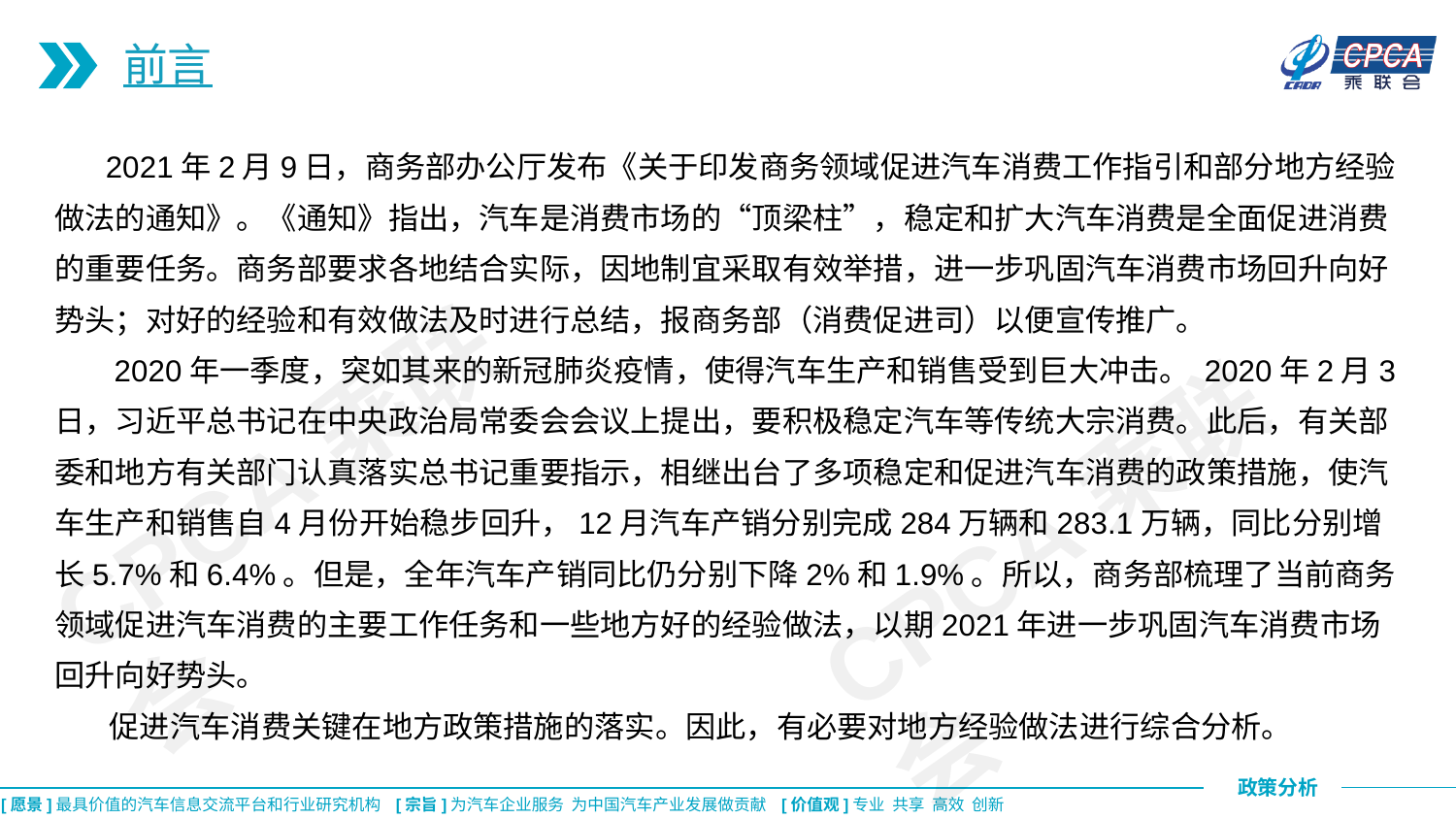

前言
      2021年2月9日，商务部办公厅发布《关于印发商务领域促进汽车消费工作指引和部分地方经验做法的通知》。《通知》指出，汽车是消费市场的“顶梁柱”，稳定和扩大汽车消费是全面促进消费的重要任务。商务部要求各地结合实际，因地制宜采取有效举措，进一步巩固汽车消费市场回升向好势头；对好的经验和有效做法及时进行总结，报商务部（消费促进司）以便宣传推广。
       2020年一季度，突如其来的新冠肺炎疫情，使得汽车生产和销售受到巨大冲击。 2020年2月3日，习近平总书记在中央政治局常委会会议上提出，要积极稳定汽车等传统大宗消费。此后，有关部委和地方有关部门认真落实总书记重要指示，相继出台了多项稳定和促进汽车消费的政策措施，使汽车生产和销售自4月份开始稳步回升，12月汽车产销分别完成284万辆和283.1万辆，同比分别增长5.7%和6.4%。但是，全年汽车产销同比仍分别下降2%和1.9%。所以，商务部梳理了当前商务领域促进汽车消费的主要工作任务和一些地方好的经验做法，以期2021年进一步巩固汽车消费市场回升向好势头。
       促进汽车消费关键在地方政策措施的落实。因此，有必要对地方经验做法进行综合分析。
CPCA乘联会
CPCA乘联会